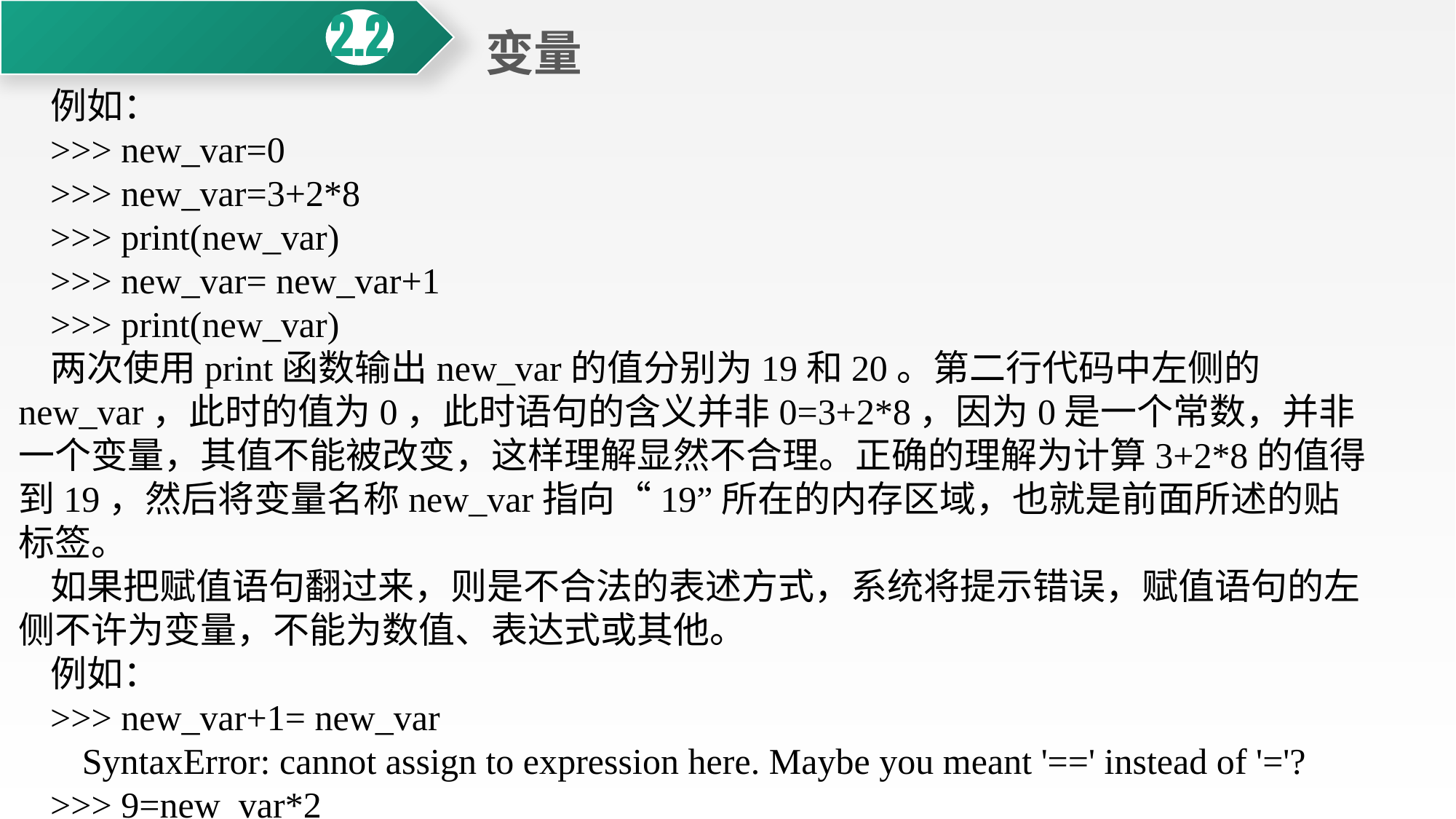

变量
2.2
例如：
>>> new_var=0
>>> new_var=3+2*8
>>> print(new_var)
>>> new_var= new_var+1
>>> print(new_var)
两次使用print函数输出new_var的值分别为19和20。第二行代码中左侧的new_var，此时的值为0，此时语句的含义并非0=3+2*8，因为0是一个常数，并非一个变量，其值不能被改变，这样理解显然不合理。正确的理解为计算3+2*8的值得到19，然后将变量名称new_var指向“19”所在的内存区域，也就是前面所述的贴标签。
如果把赋值语句翻过来，则是不合法的表述方式，系统将提示错误，赋值语句的左侧不许为变量，不能为数值、表达式或其他。
例如：
>>> new_var+1= new_var
SyntaxError: cannot assign to expression here. Maybe you meant '==' instead of '='?
>>> 9=new_var*2
SyntaxError: cannot assign to literal here. Maybe you meant '==' instead of '='?